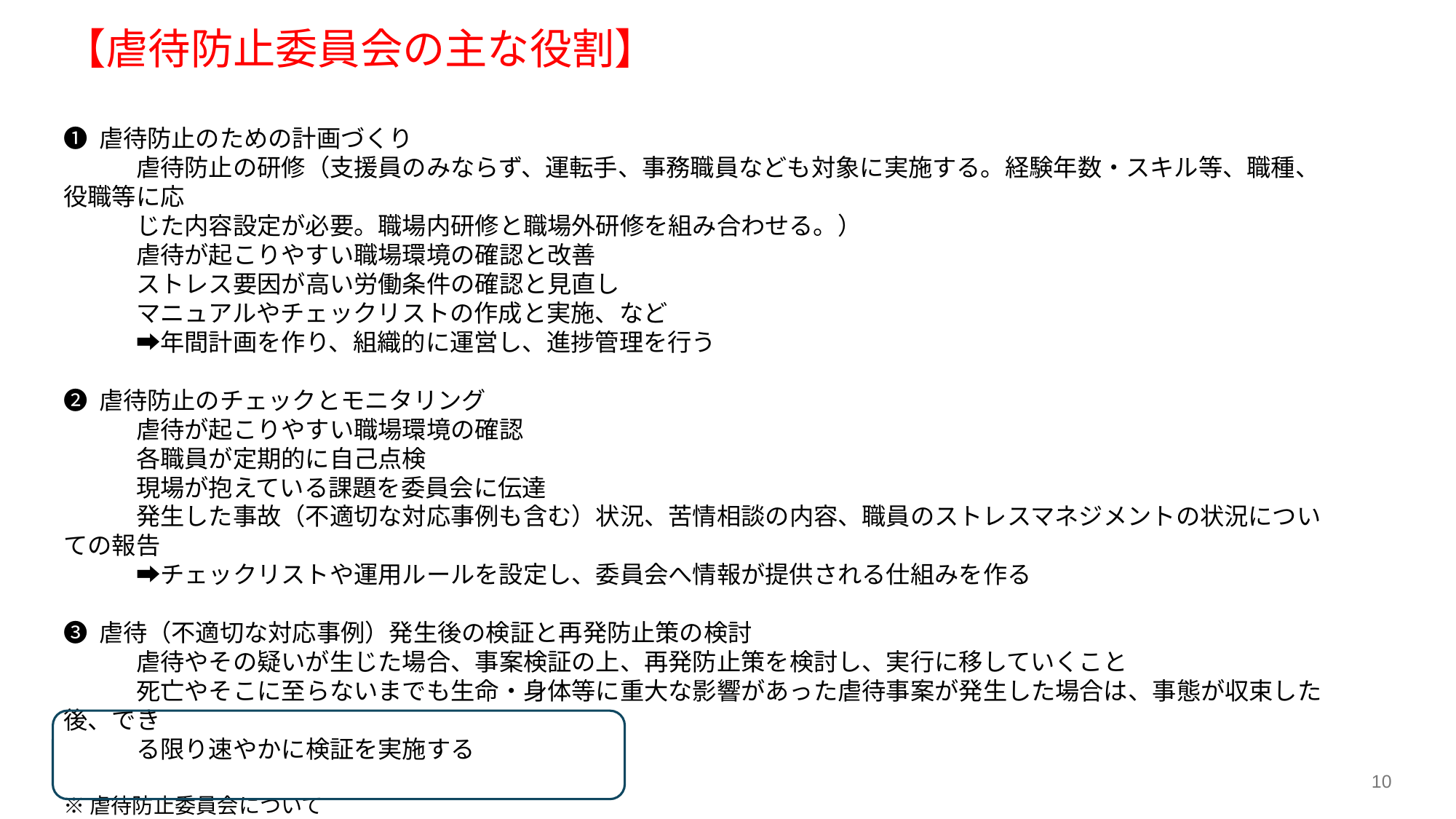

【虐待防止委員会の主な役割】

❶ 虐待防止のための計画づくり
　　　虐待防止の研修（支援員のみならず、運転手、事務職員なども対象に実施する。経験年数・スキル等、職種、役職等に応
　　　じた内容設定が必要。職場内研修と職場外研修を組み合わせる。）
　　　虐待が起こりやすい職場環境の確認と改善
　　　ストレス要因が高い労働条件の確認と見直し
　　　マニュアルやチェックリストの作成と実施、など
　　　➡年間計画を作り、組織的に運営し、進捗管理を行う

❷ 虐待防止のチェックとモニタリング
　　　虐待が起こりやすい職場環境の確認
　　　各職員が定期的に自己点検
　　　現場が抱えている課題を委員会に伝達
　　　発生した事故（不適切な対応事例も含む）状況、苦情相談の内容、職員のストレスマネジメントの状況についての報告
　　　➡チェックリストや運用ルールを設定し、委員会へ情報が提供される仕組みを作る

❸ 虐待（不適切な対応事例）発生後の検証と再発防止策の検討
　　　虐待やその疑いが生じた場合、事案検証の上、再発防止策を検討し、実行に移していくこと
　　　死亡やそこに至らないまでも生命・身体等に重大な影響があった虐待事案が発生した場合は、事態が収束した後、でき
　　　る限り速やかに検証を実施する

※虐待防止委員会について
　　事業所単位でなく、法人単位での委員会設置も可
　　委員会はテレビ電話装置等を活用して行うことができる

10